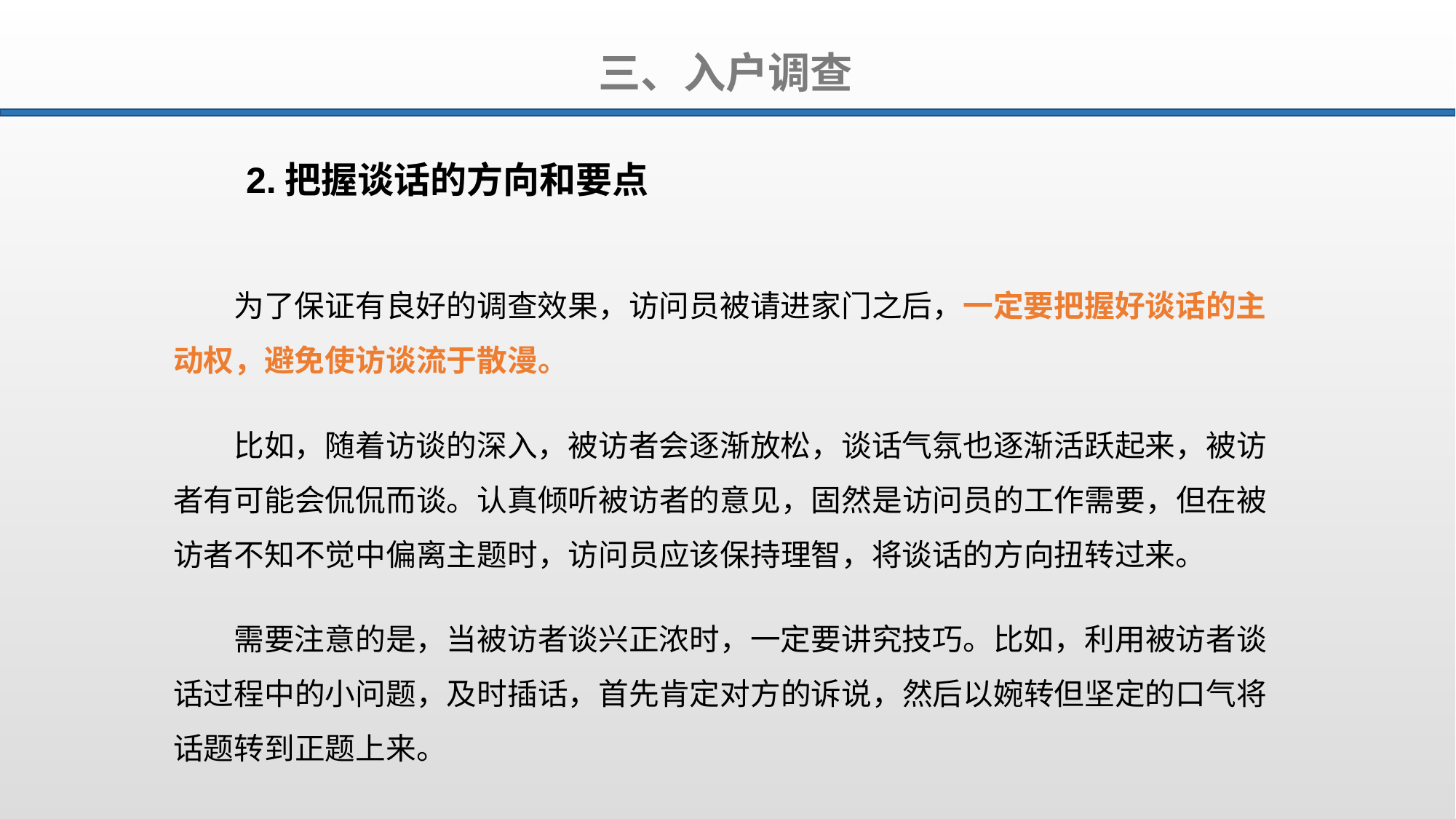

三、入户调查

2.把握谈话的方向和要点
为了保证有良好的调查效果，访问员被请进家门之后，一定要把握好谈话的主动权，避免使访谈流于散漫。
比如，随着访谈的深入，被访者会逐渐放松，谈话气氛也逐渐活跃起来，被访者有可能会侃侃而谈。认真倾听被访者的意见，固然是访问员的工作需要，但在被访者不知不觉中偏离主题时，访问员应该保持理智，将谈话的方向扭转过来。
需要注意的是，当被访者谈兴正浓时，一定要讲究技巧。比如，利用被访者谈话过程中的小问题，及时插话，首先肯定对方的诉说，然后以婉转但坚定的口气将话题转到正题上来。